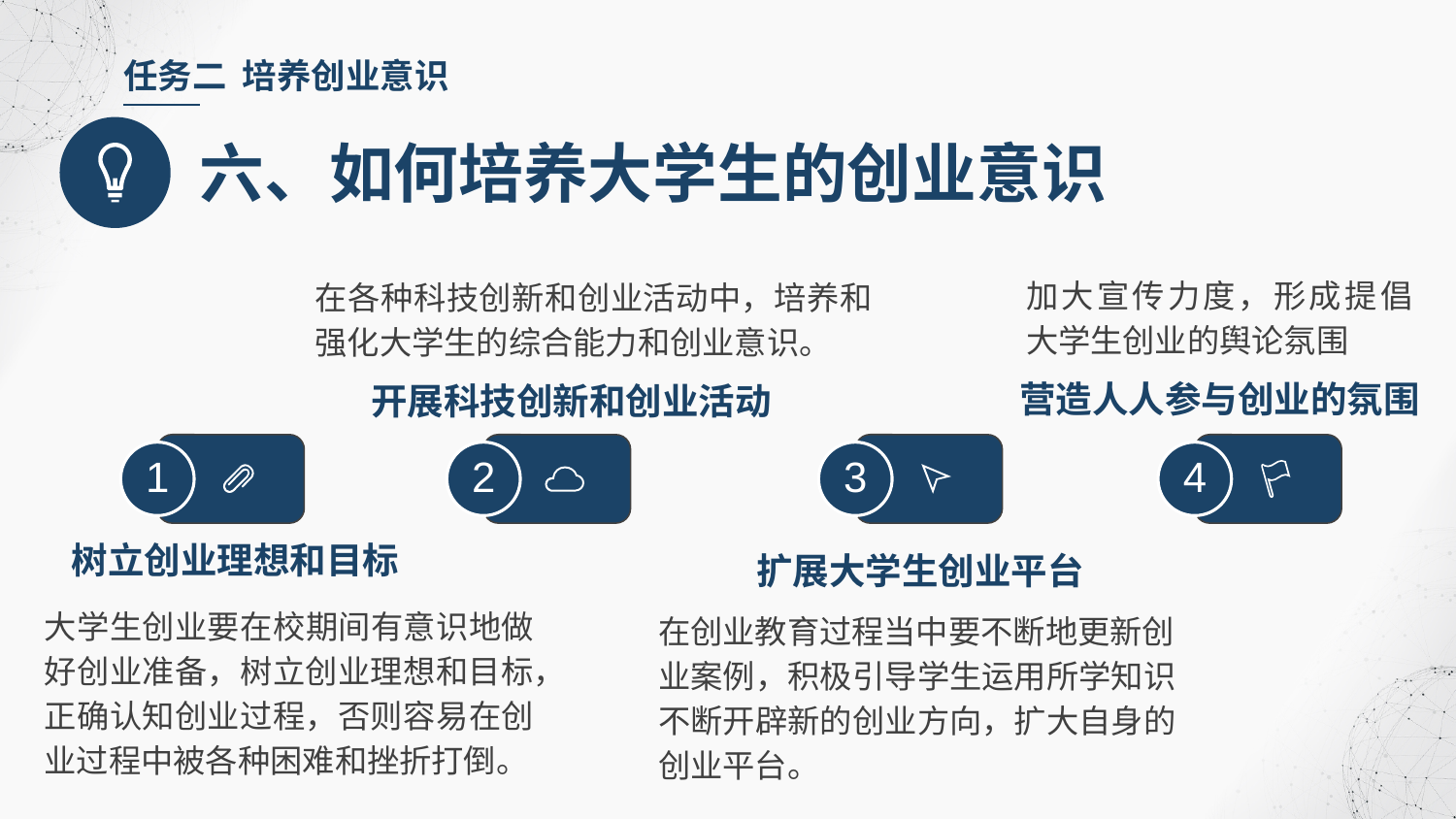

任务二  培养创业意识

六、如何培养大学生的创业意识
加大宣传力度，形成提倡大学生创业的舆论氛围
在各种科技创新和创业活动中，培养和强化大学生的综合能力和创业意识。
营造人人参与创业的氛围
开展科技创新和创业活动

1

2

3

4

树立创业理想和目标
扩展大学生创业平台
大学生创业要在校期间有意识地做好创业准备，树立创业理想和目标，正确认知创业过程，否则容易在创业过程中被各种困难和挫折打倒。
在创业教育过程当中要不断地更新创
业案例，积极引导学生运用所学知识不断开辟新的创业方向，扩大自身的创业平台。